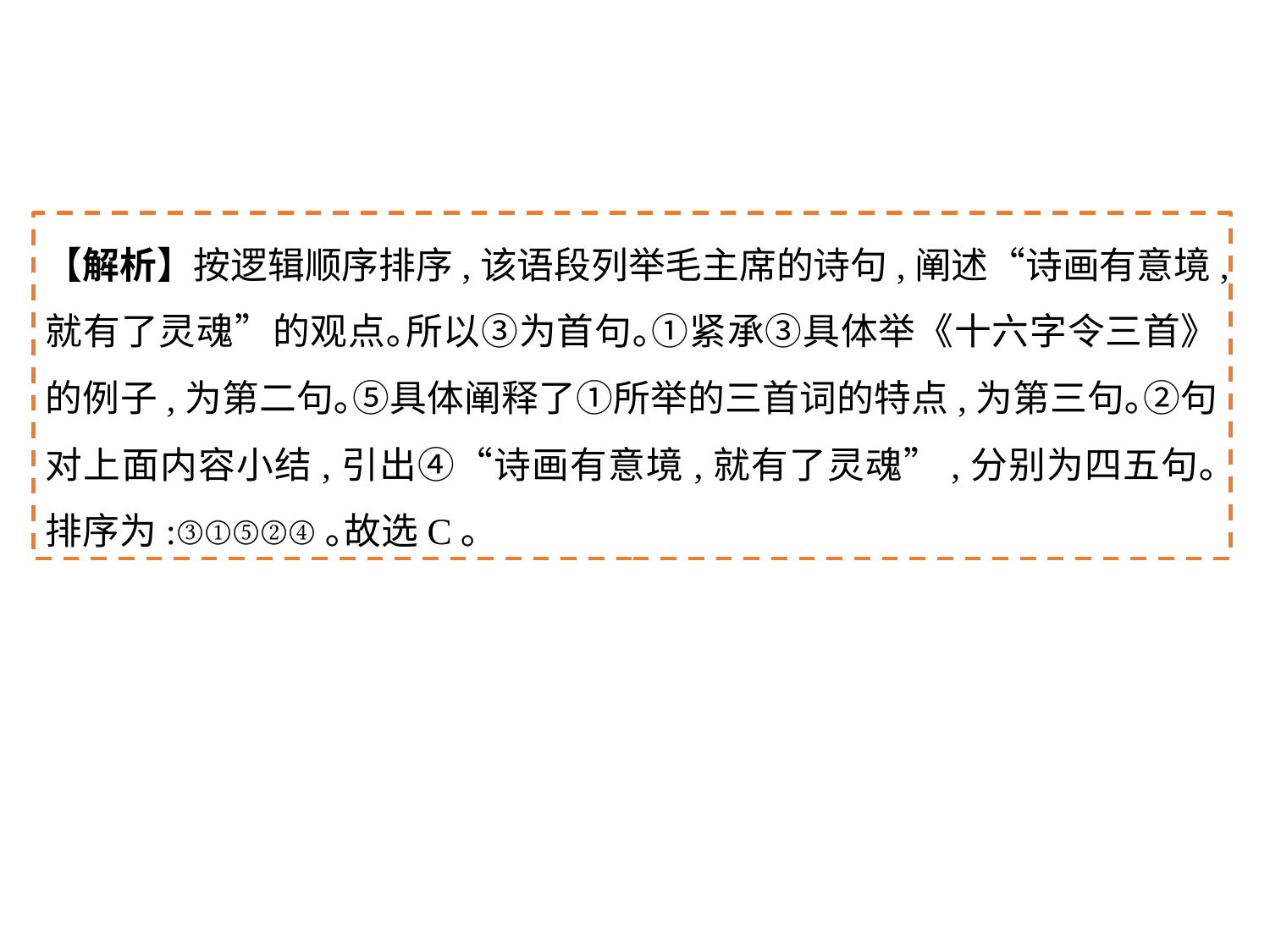

【解析】按逻辑顺序排序,该语段列举毛主席的诗句,阐述“诗画有意境,就有了灵魂”的观点｡所以③为首句｡①紧承③具体举《十六字令三首》的例子,为第二句｡⑤具体阐释了①所举的三首词的特点,为第三句｡②句对上面内容小结,引出④“诗画有意境,就有了灵魂”,分别为四五句｡排序为:③①⑤②④｡故选C｡